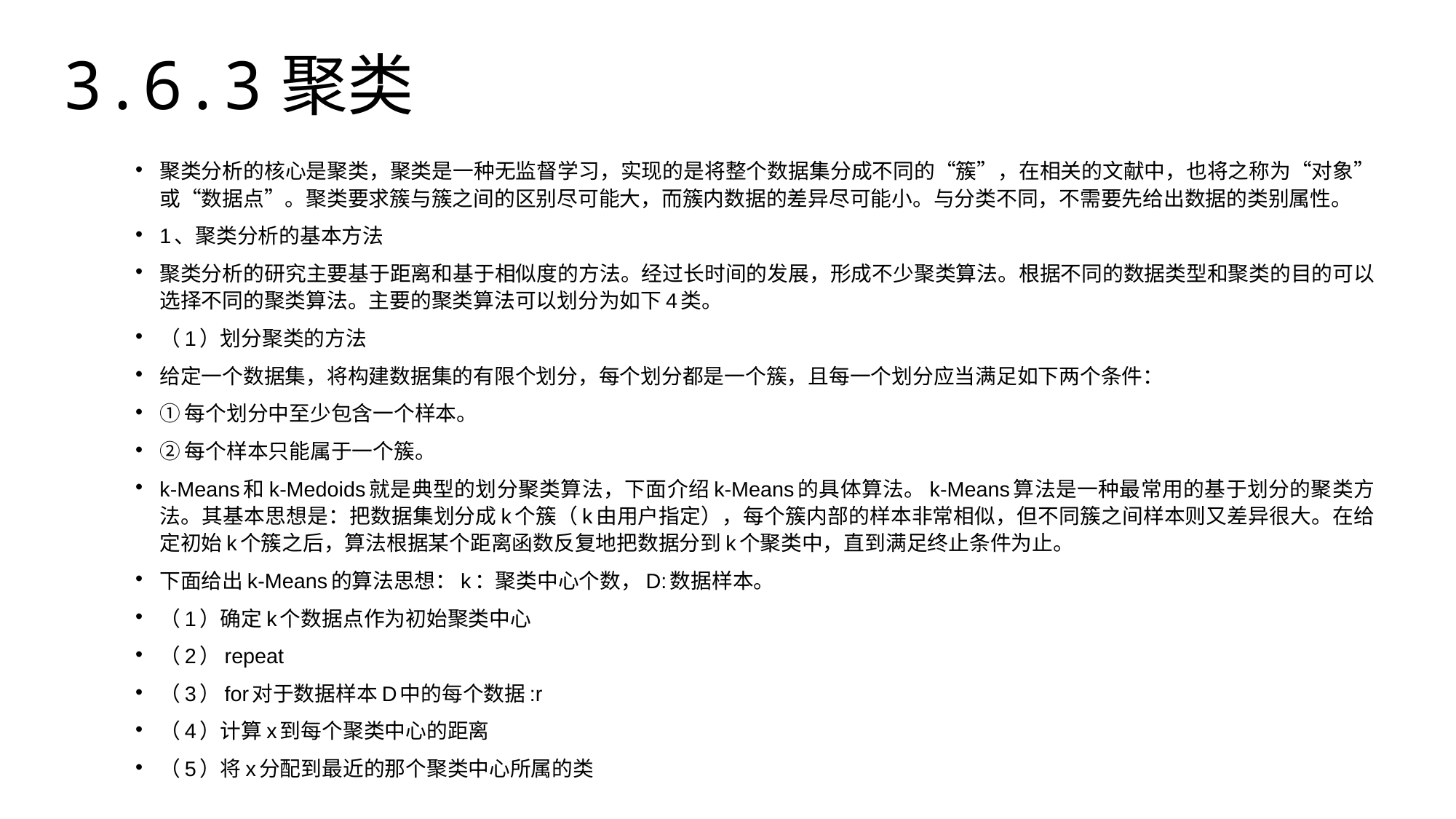

3.6.3聚类
聚类分析的核心是聚类，聚类是一种无监督学习，实现的是将整个数据集分成不同的“簇”，在相关的文献中，也将之称为“对象”或“数据点”。聚类要求簇与簇之间的区别尽可能大，而簇内数据的差异尽可能小。与分类不同，不需要先给出数据的类别属性。
1、聚类分析的基本方法
聚类分析的研究主要基于距离和基于相似度的方法。经过长时间的发展，形成不少聚类算法。根据不同的数据类型和聚类的目的可以选择不同的聚类算法。主要的聚类算法可以划分为如下4类。
（1）划分聚类的方法
给定一个数据集，将构建数据集的有限个划分，每个划分都是一个簇，且每一个划分应当满足如下两个条件：
①每个划分中至少包含一个样本。
②每个样本只能属于一个簇。
k-Means和k-Medoids就是典型的划分聚类算法，下面介绍k-Means的具体算法。k-Means算法是一种最常用的基于划分的聚类方法。其基本思想是：把数据集划分成k个簇（k由用户指定），每个簇内部的样本非常相似，但不同簇之间样本则又差异很大。在给定初始k个簇之后，算法根据某个距离函数反复地把数据分到k个聚类中，直到满足终止条件为止。
下面给出k-Means的算法思想：k：聚类中心个数，D:数据样本。
（1）确定k个数据点作为初始聚类中心
（2）repeat
（3）for对于数据样本D中的每个数据:r
（4）计算x到每个聚类中心的距离
（5）将x分配到最近的那个聚类中心所属的类